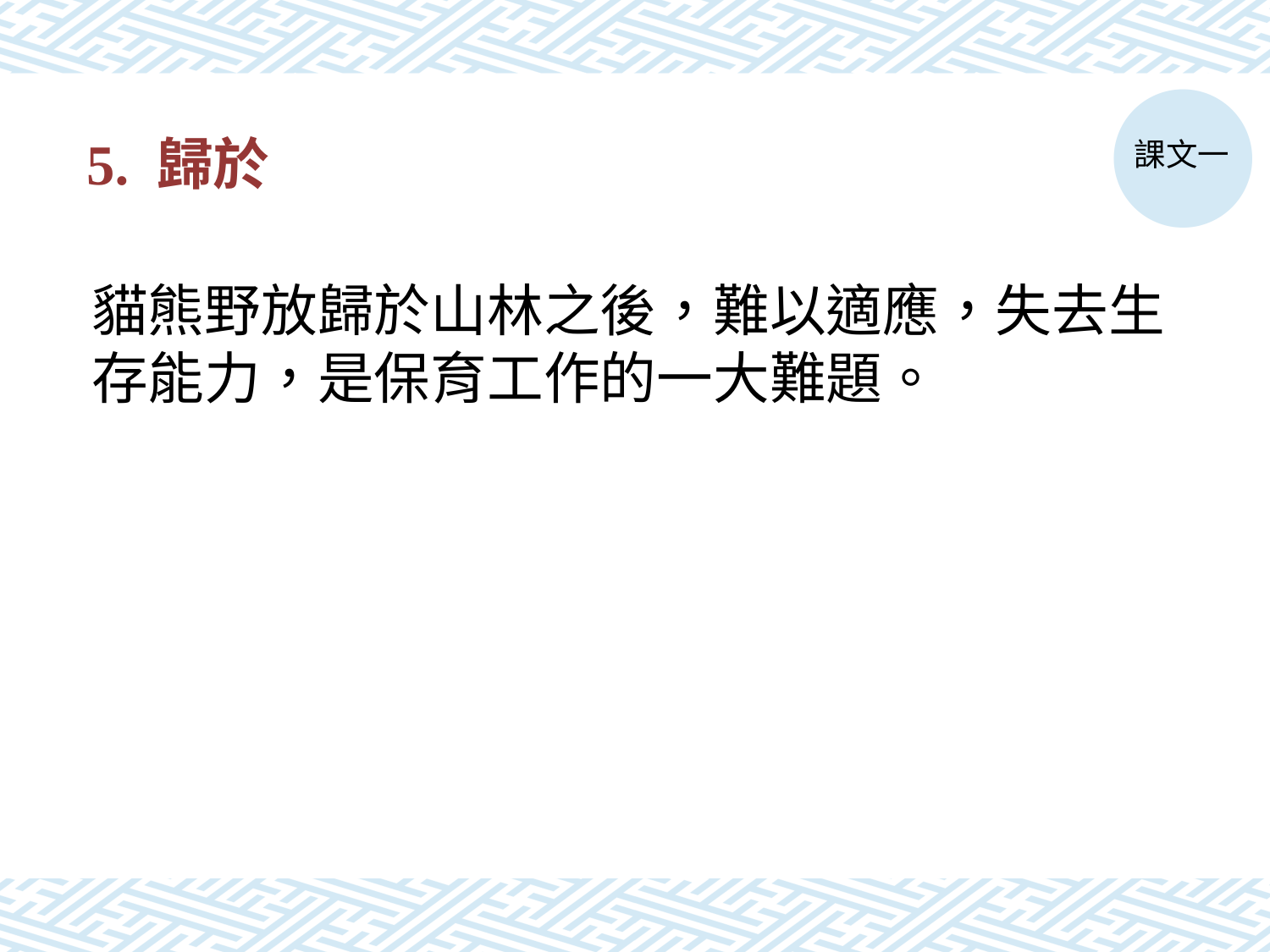

課文一
# 5. 歸於
貓熊野放歸於山林之後，難以適應，失去生存能力，是保育工作的一大難題。